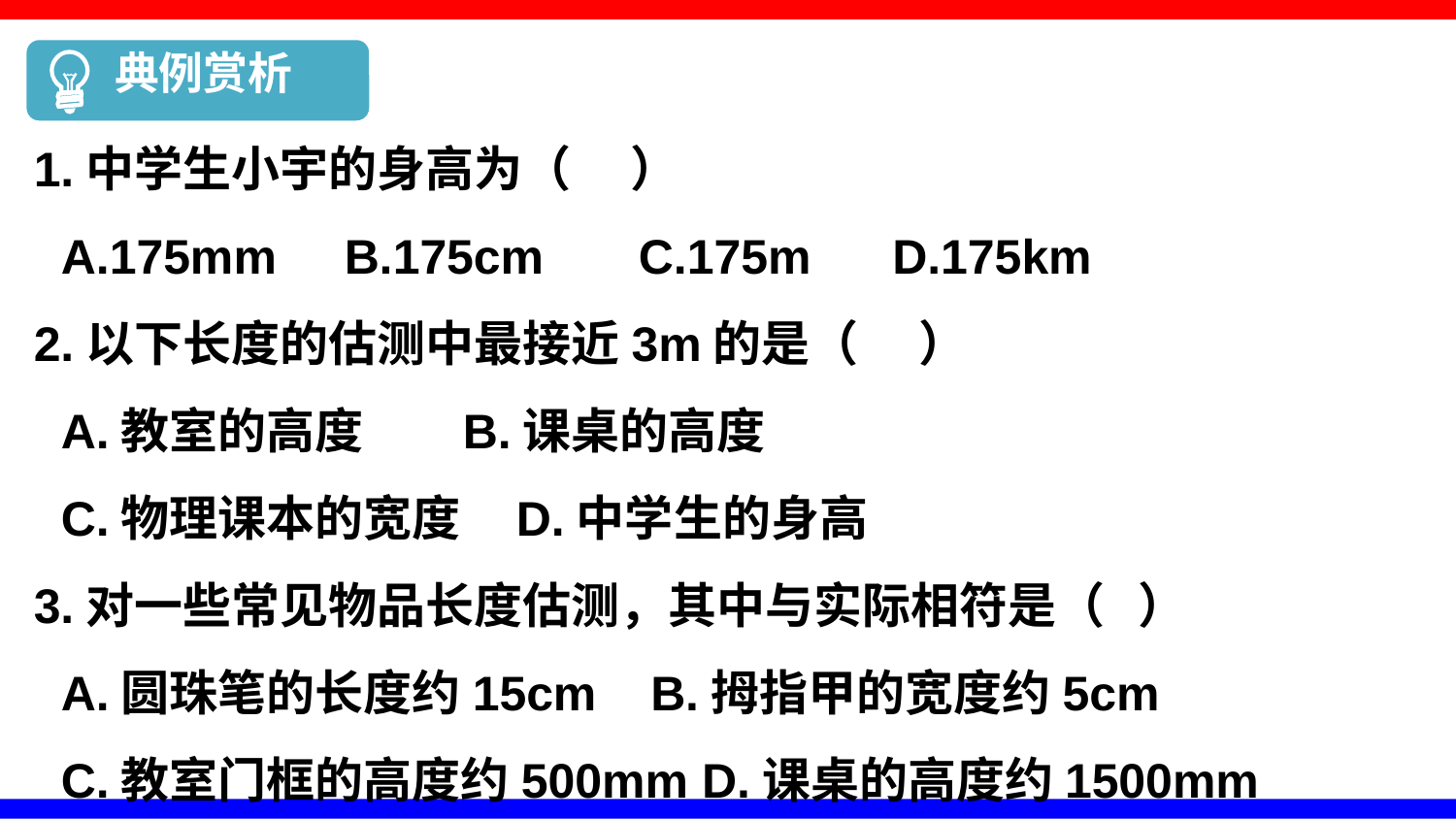

典例赏析

1.中学生小宇的身高为（　 ）
  A.175mm     B.175cm       C.175m      D.175km
2.以下长度的估测中最接近3m的是（　 ）
  A.教室的高度        B.课桌的高度
  C.物理课本的宽度    D.中学生的身高
3.对一些常见物品长度估测，其中与实际相符是（   ）
  A.圆珠笔的长度约15cm    B.拇指甲的宽度约5cm
  C.教室门框的高度约500mm D.课桌的高度约1500mm